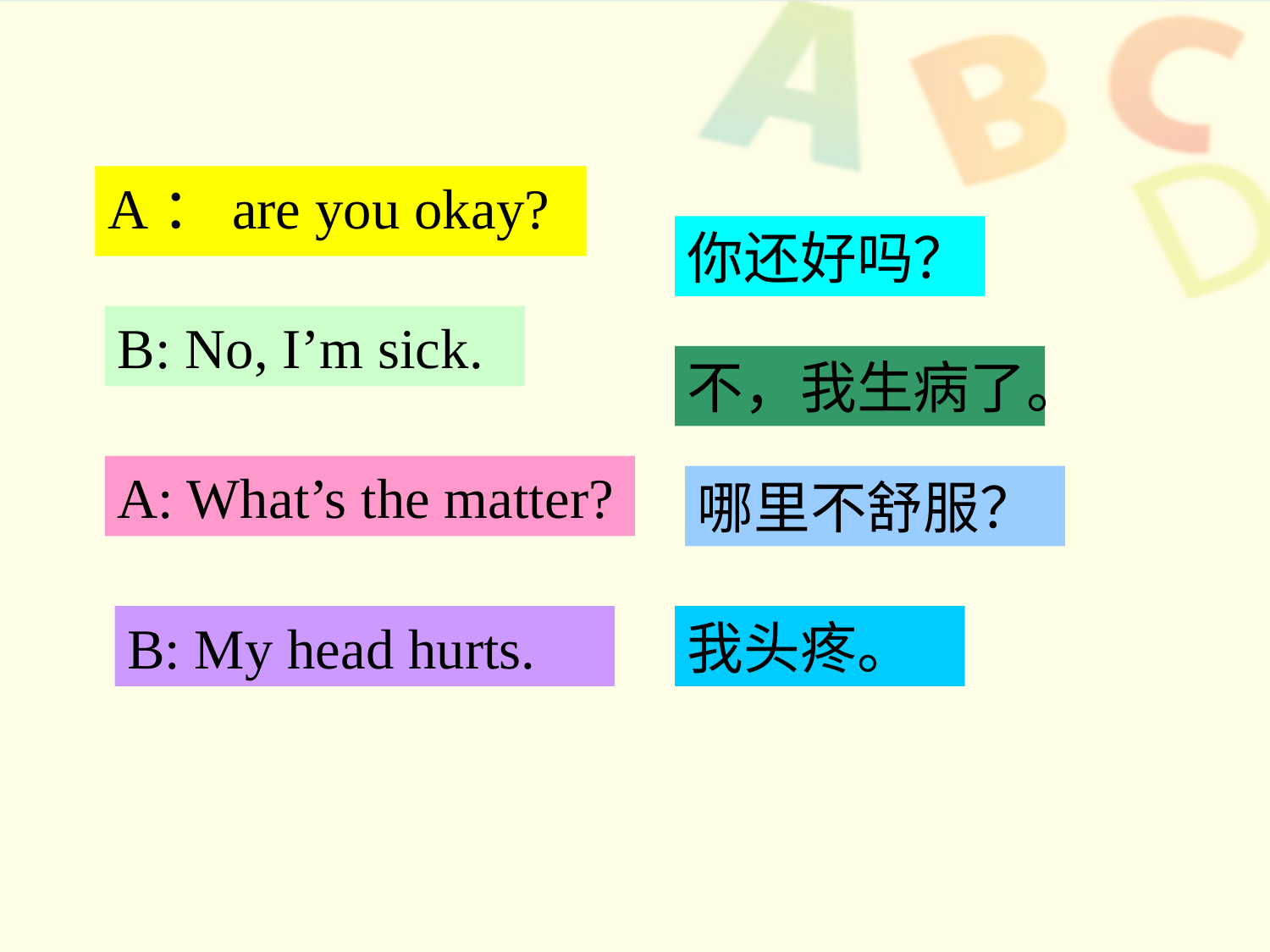

A：are you okay?
你还好吗？
B: No, I’m sick.
不，我生病了。
A: What’s the matter?
哪里不舒服？
B: My head hurts.
我头疼。